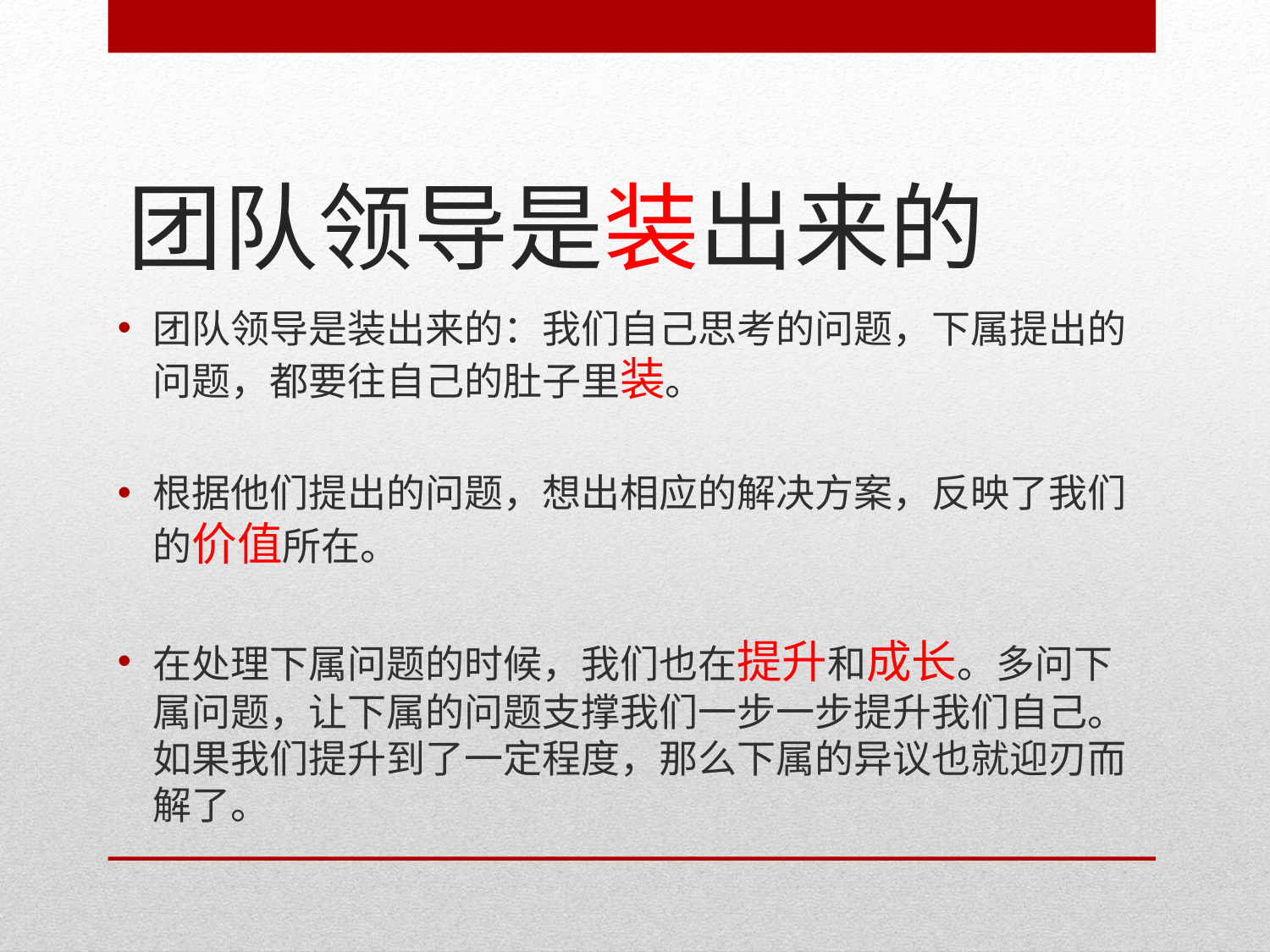

# 团队领导是装出来的
团队领导是装出来的：我们自己思考的问题，下属提出的问题，都要往自己的肚子里装。

根据他们提出的问题，想出相应的解决方案，反映了我们的价值所在。

在处理下属问题的时候，我们也在提升和成长。多问下属问题，让下属的问题支撑我们一步一步提升我们自己。如果我们提升到了一定程度，那么下属的异议也就迎刃而解了。